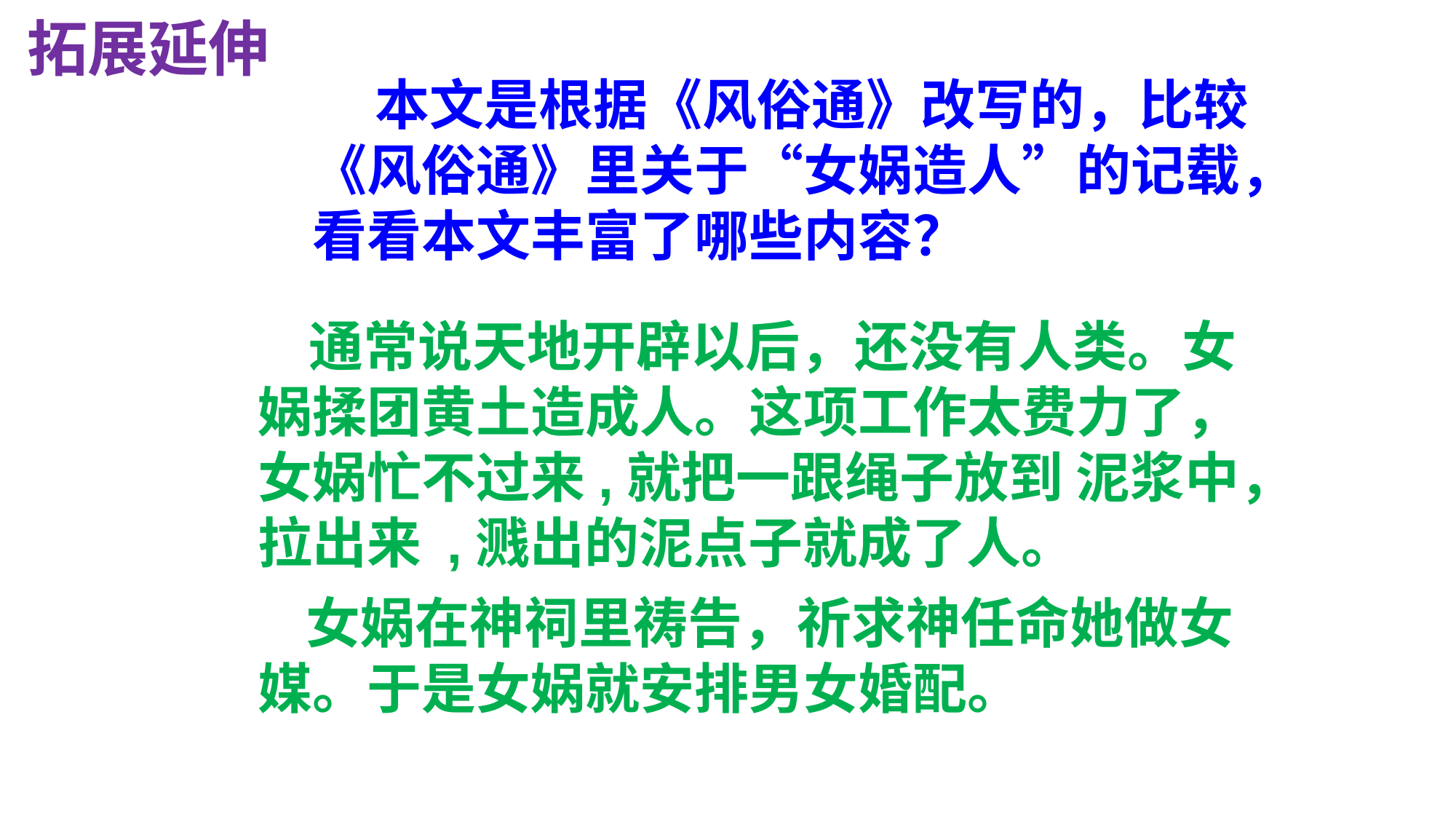

拓展延伸
    本文是根据《风俗通》改写的，比较《风俗通》里关于“女娲造人”的记载，看看本文丰富了哪些内容？
      通常说天地开辟以后，还没有人类。女娲揉团黄土造成人。这项工作太费力了，女娲忙不过来,就把一跟绳子放到 泥浆中，拉出来 ,溅出的泥点子就成了人。
     女娲在神祠里祷告，祈求神任命她做女媒。于是女娲就安排男女婚配。